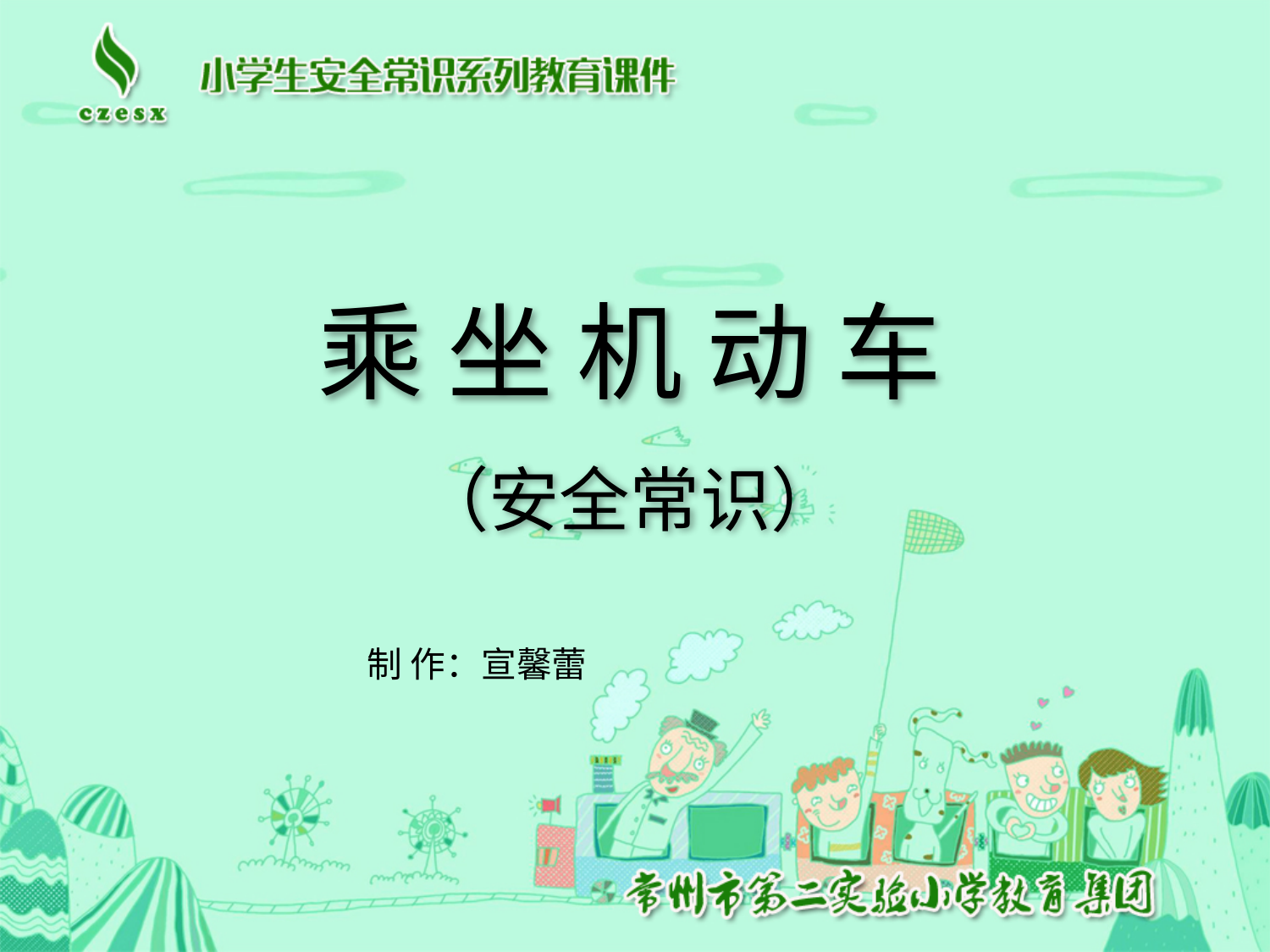

乘 坐 机 动 车
（安全常识）
制 作：宣馨蕾